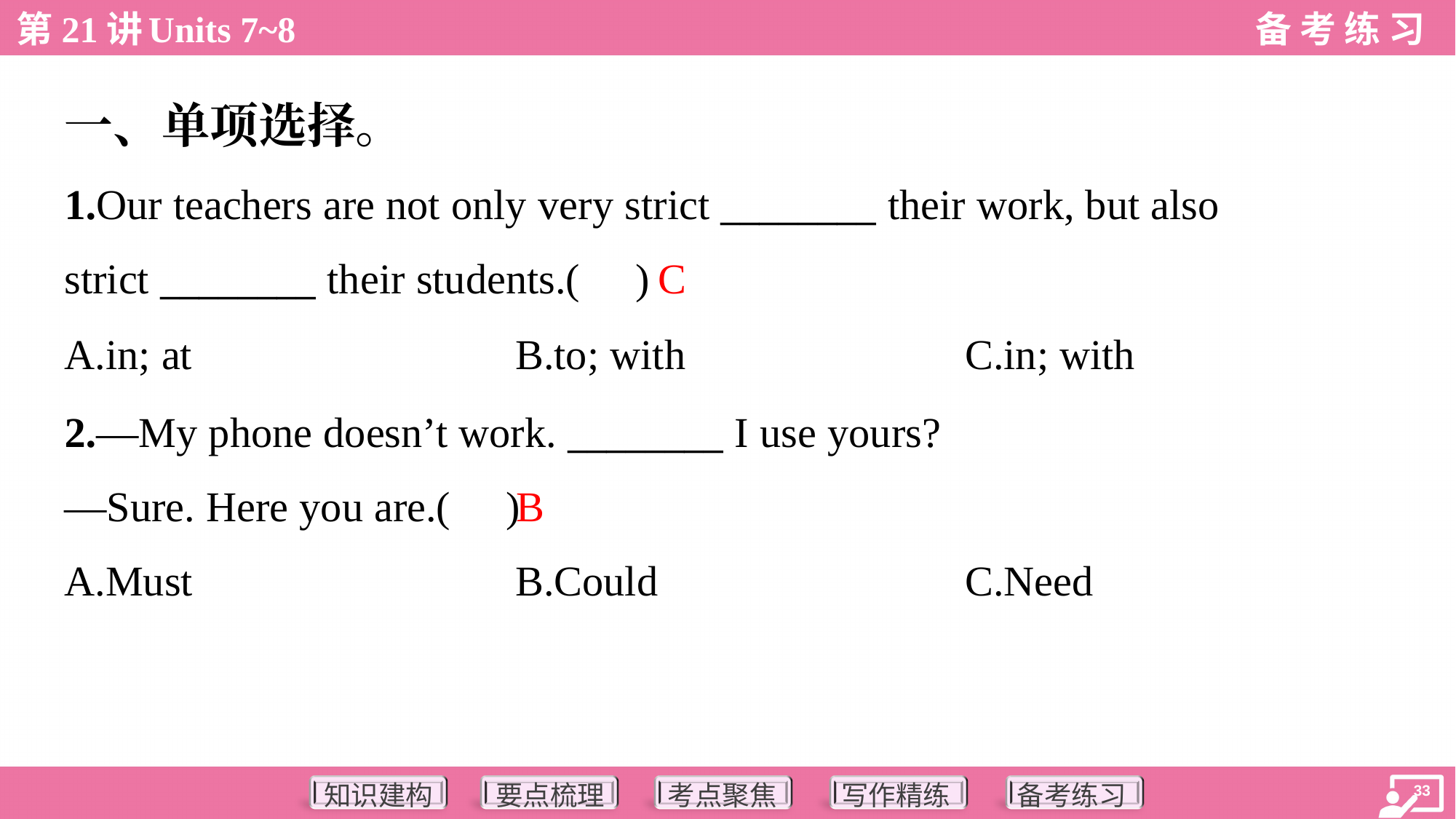

一、单项选择。
1.Our teachers are not only very strict ________ their work, but also
strict ________ their students.(     )
C
A.in; at	B.to; with	C.in; with
2.—My phone doesn’t work. ________ I use yours?
—Sure. Here you are.(     )
B
A.Must	B.Could	C.Need